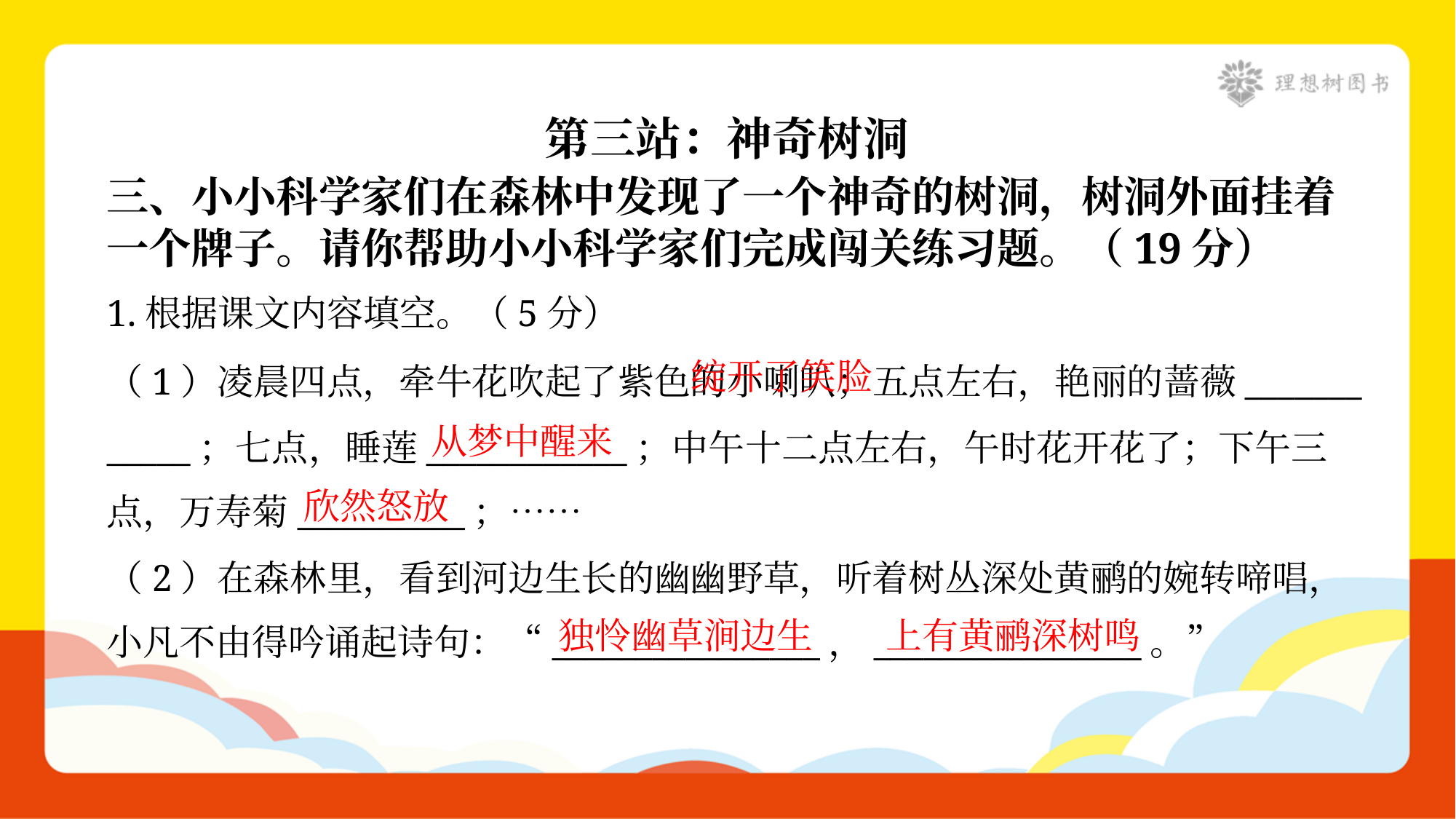

第三站：神奇树洞
三、小小科学家们在森林中发现了一个神奇的树洞，树洞外面挂着
一个牌子。请你帮助小小科学家们完成闯关练习题。（19分）
1.根据课文内容填空。（5分）
                                                              绽开了笑脸
（1）凌晨四点，牵牛花吹起了紫色的小喇叭；五点左右，艳丽的蔷薇_______
_____；七点，睡莲____________；中午十二点左右，午时花开花了；下午三
点，万寿菊__________；……
从梦中醒来
欣然怒放
（2）在森林里，看到河边生长的幽幽野草，听着树丛深处黄鹂的婉转啼唱，
小凡不由得吟诵起诗句：“________________，________________。”
独怜幽草涧边生
上有黄鹂深树鸣